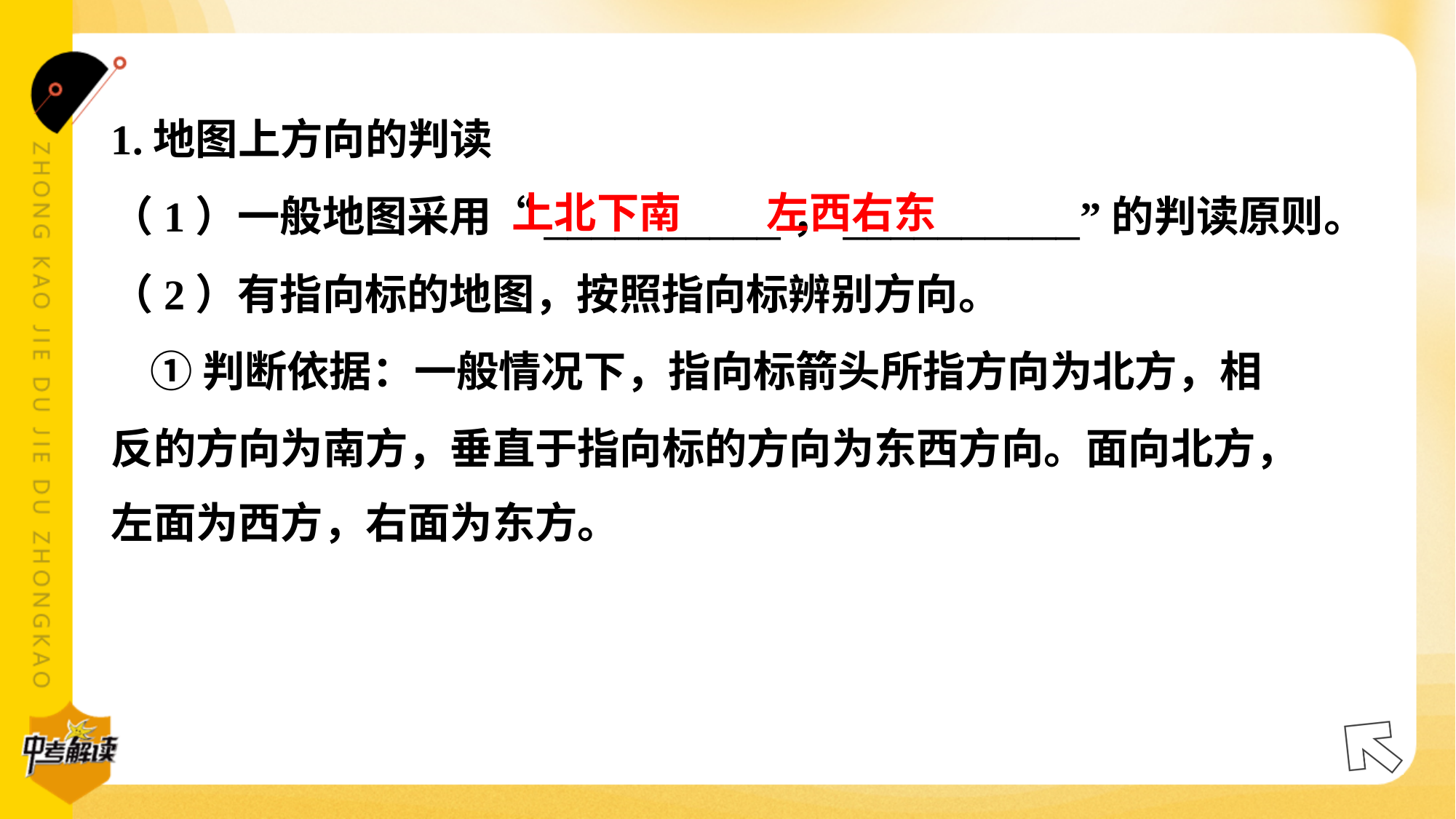

1.地图上方向的判读
（1）一般地图采用“__________，__________”的判读原则。
（2）有指向标的地图，按照指向标辨别方向。
    ①判断依据：一般情况下，指向标箭头所指方向为北方，相
反的方向为南方，垂直于指向标的方向为东西方向。面向北方，
左面为西方，右面为东方。
上北下南
左西右东